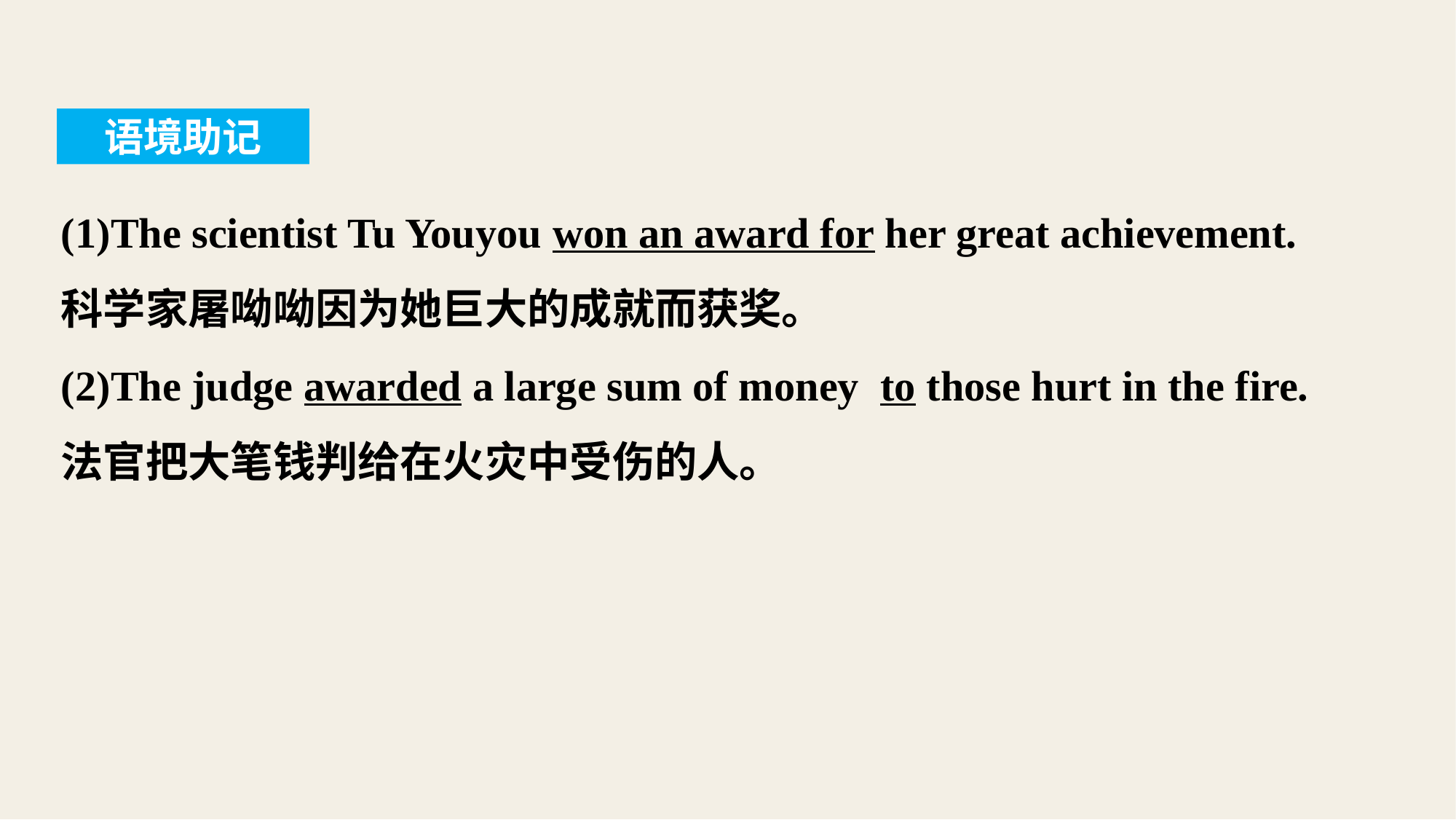

语境助记
(1)The scientist Tu Youyou won an award for her great achievement.
科学家屠呦呦因为她巨大的成就而获奖。
(2)The judge awarded a large sum of money  to those hurt in the fire.
法官把大笔钱判给在火灾中受伤的人。